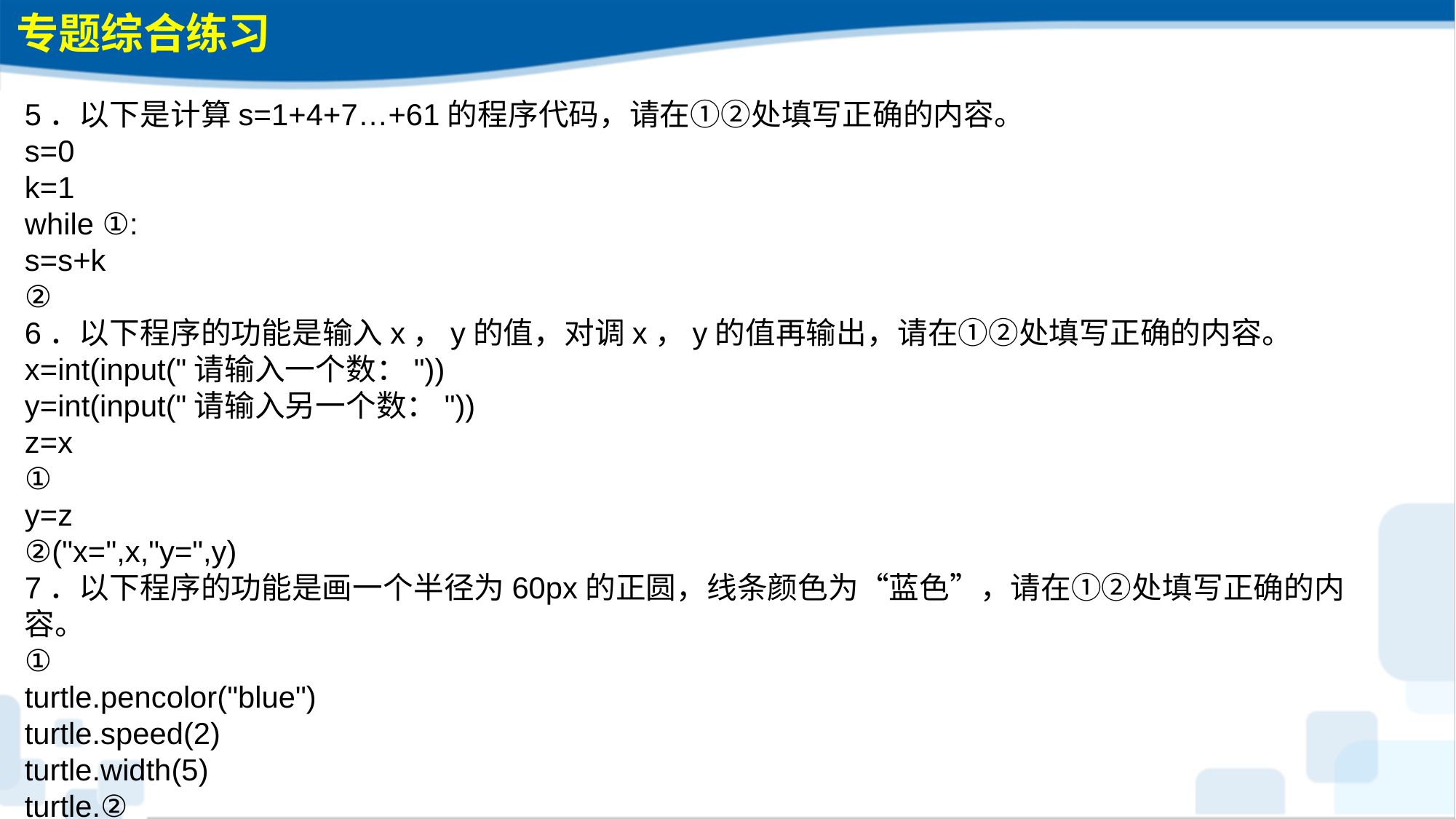

专题综合练习
5．以下是计算s=1+4+7…+61的程序代码，请在①②处填写正确的内容。s=0k=1while ①:s=s+k②6．以下程序的功能是输入x，y的值，对调x，y的值再输出，请在①②处填写正确的内容。x=int(input("请输入一个数："))y=int(input("请输入另一个数："))z=x①y=z②("x=",x,"y=",y)7．以下程序的功能是画一个半径为60px的正圆，线条颜色为“蓝色”，请在①②处填写正确的内容。①turtle.pencolor("blue")turtle.speed(2)turtle.width(5)turtle.②